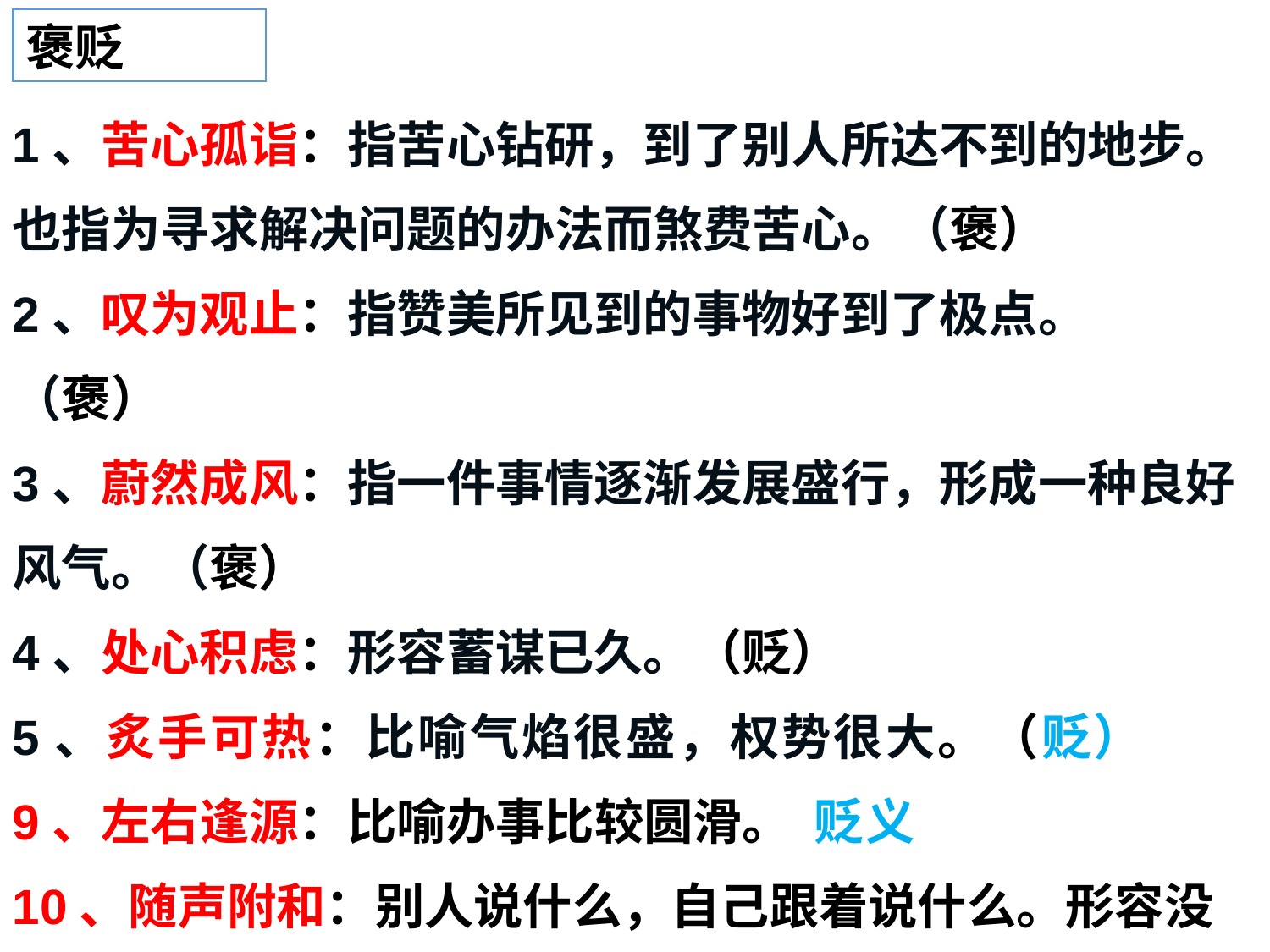

褒贬
1、苦心孤诣：指苦心钻研，到了别人所达不到的地步。也指为寻求解决问题的办法而煞费苦心。（褒）
2、叹为观止：指赞美所见到的事物好到了极点。     （褒）
3、蔚然成风：指一件事情逐渐发展盛行，形成一种良好风气。（褒）
4、处心积虑：形容蓄谋已久。（贬）
5、炙手可热：比喻气焰很盛，权势很大。（贬）
9、左右逢源：比喻办事比较圆滑。  贬义
10、随声附和：别人说什么，自己跟着说什么。形容没有主见。贬义词